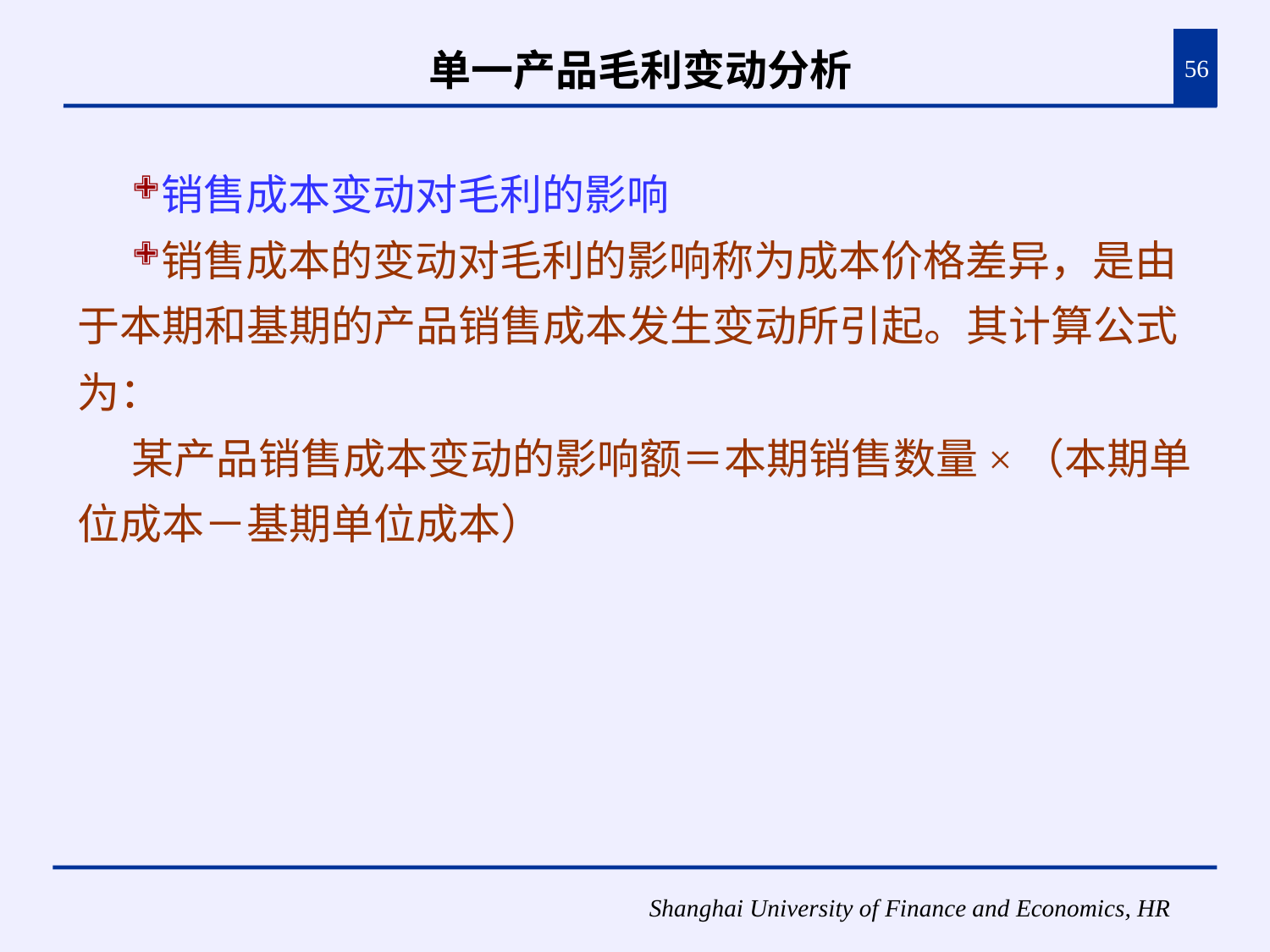

# 单一产品毛利变动分析
56
销售成本变动对毛利的影响
销售成本的变动对毛利的影响称为成本价格差异，是由于本期和基期的产品销售成本发生变动所引起。其计算公式为：
某产品销售成本变动的影响额＝本期销售数量×（本期单位成本－基期单位成本）